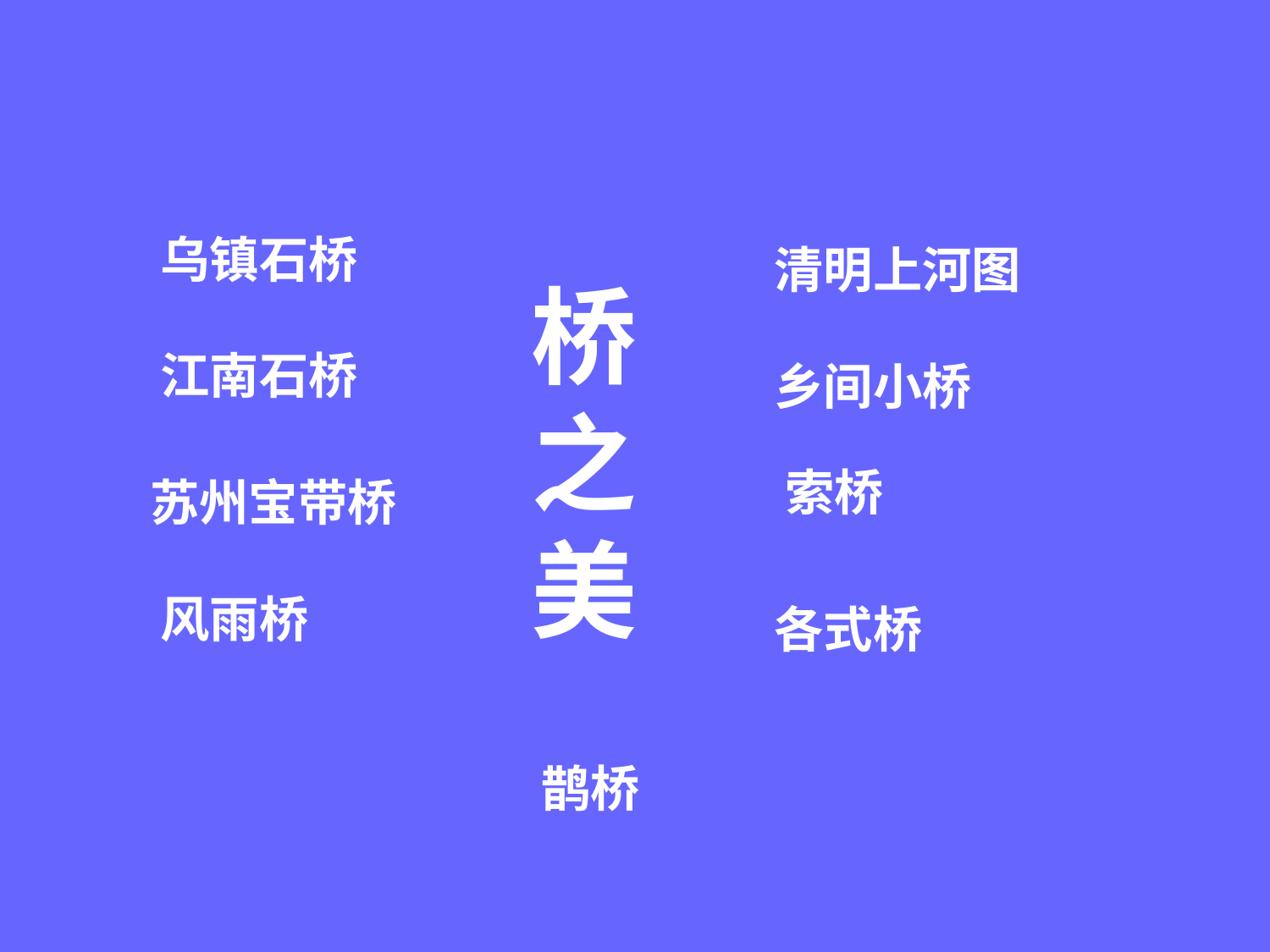

乌镇石桥
清明上河图
桥之美
江南石桥
乡间小桥
索桥
苏州宝带桥
风雨桥
各式桥
鹊桥